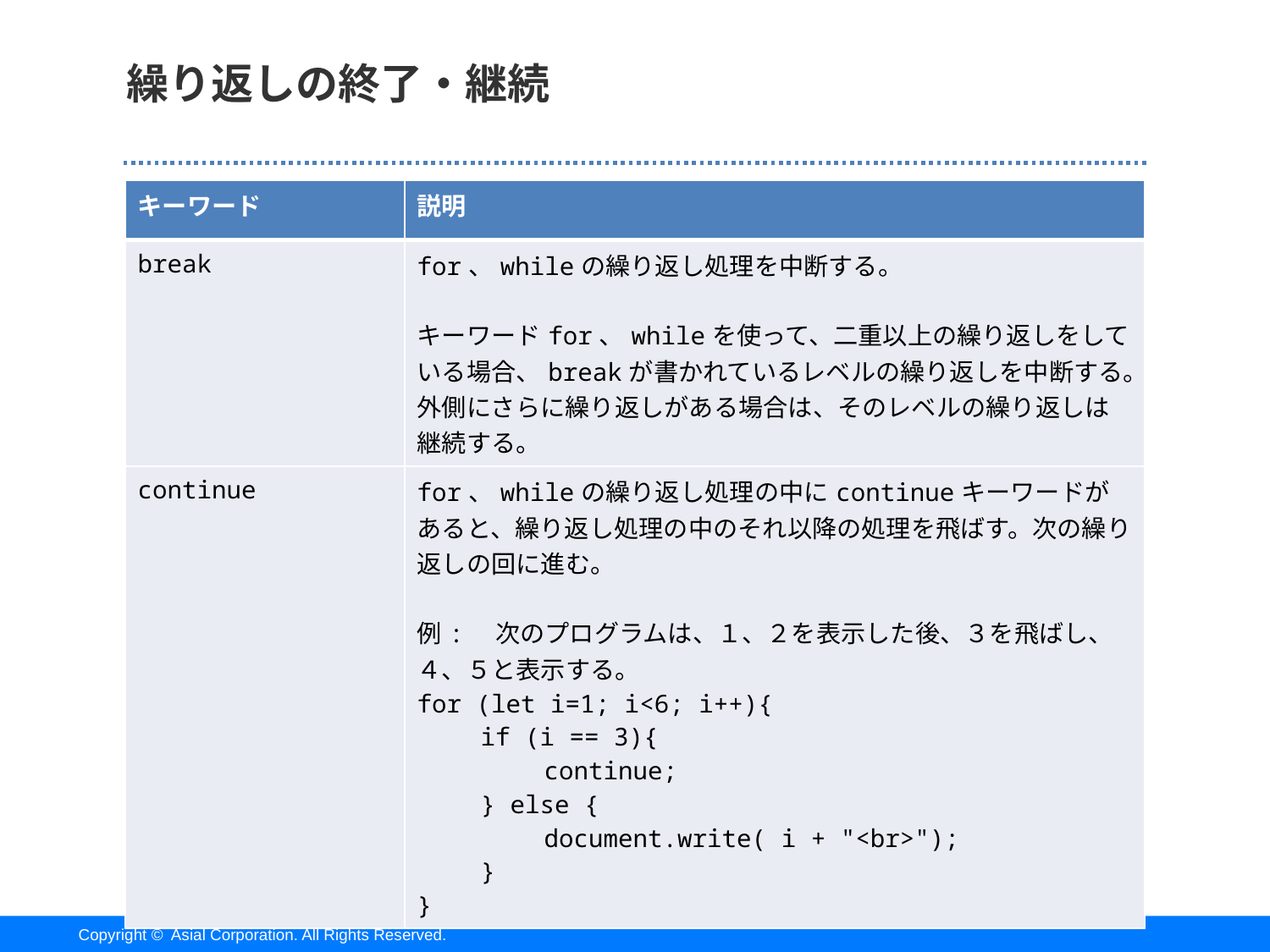

# 繰り返しの終了・継続
| キーワード | 説明 |
| --- | --- |
| break | for、whileの繰り返し処理を中断する。 キーワードfor、whileを使って、二重以上の繰り返しをしている場合、breakが書かれているレベルの繰り返しを中断する。 外側にさらに繰り返しがある場合は、そのレベルの繰り返しは継続する。 |
| continue | for、whileの繰り返し処理の中にcontinueキーワードがあると、繰り返し処理の中のそれ以降の処理を飛ばす。次の繰り返しの回に進む。 例:　次のプログラムは、１、２を表示した後、３を飛ばし、４、５と表示する。 for (let i=1; i<6; i++){ if (i == 3){ continue; } else { document.write( i + "<br>"); } } |